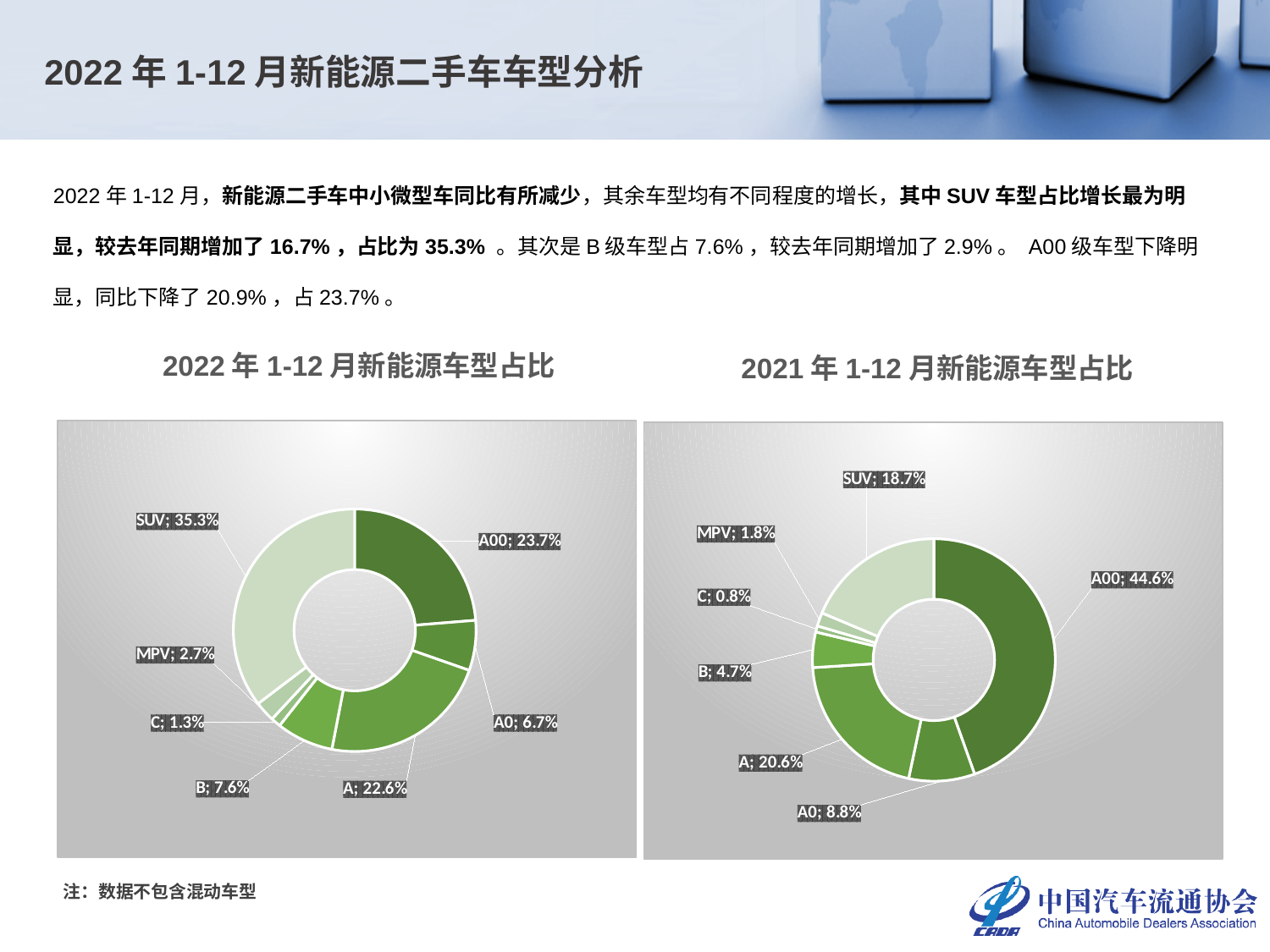

2022年1-12月新能源二手车车型分析
2022年1-12月，新能源二手车中小微型车同比有所减少，其余车型均有不同程度的增长，其中SUV车型占比增长最为明显，较去年同期增加了16.7%，占比为35.3% 。其次是B级车型占7.6%，较去年同期增加了2.9%。 A00级车型下降明显，同比下降了20.9%，占23.7%。
2022年1-12月新能源车型占比
2021年1-12月新能源车型占比

### Chart

| Category |  |
|---|---|
| A00 | 0.23693042047472426 |
| A0 | 0.06674486421321864 |
| A | 0.22647149862339735 |
| B | 0.07593307593307594 |
| C | 0.013261000602772756 |
| MPV | 0.027165501849046154 |
| SUV | 0.3534936383037649 |

### Chart

| Category |  |
|---|---|
| A00 | 0.4455483799746095 |
| A0 | 0.08785946900700999 |
| A | 0.20643594414086217 |
| B | 0.0471518463321742 |
| C | 0.008210520505602472 |
| MPV | 0.01815973947121488 |
| SUV | 0.1866341005685268 |
注：数据不包含混动车型